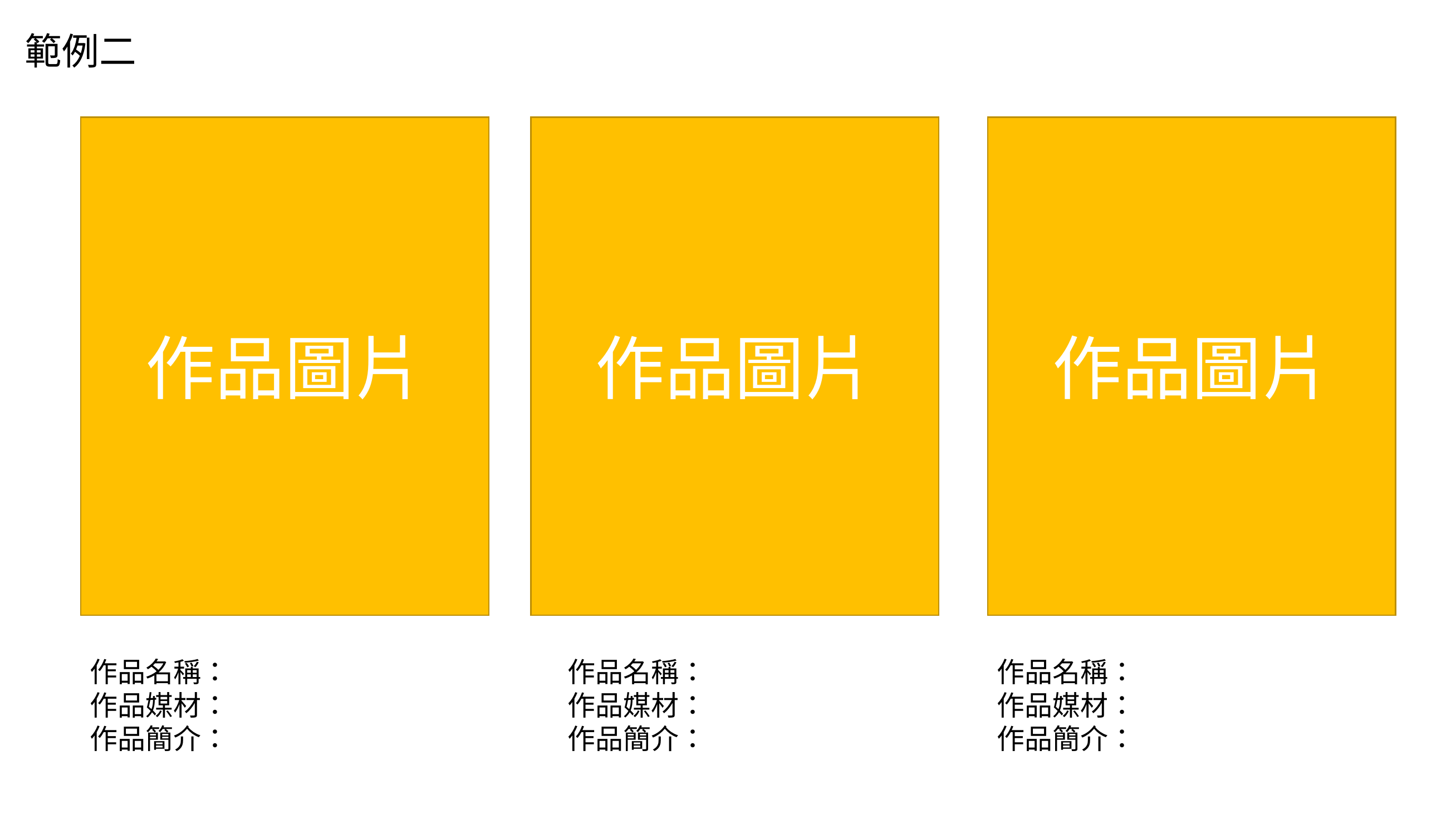

範例二
作品圖片
作品圖片
作品圖片
作品名稱：
作品媒材：
作品簡介：
作品名稱：
作品媒材：
作品簡介：
作品名稱：
作品媒材：
作品簡介：